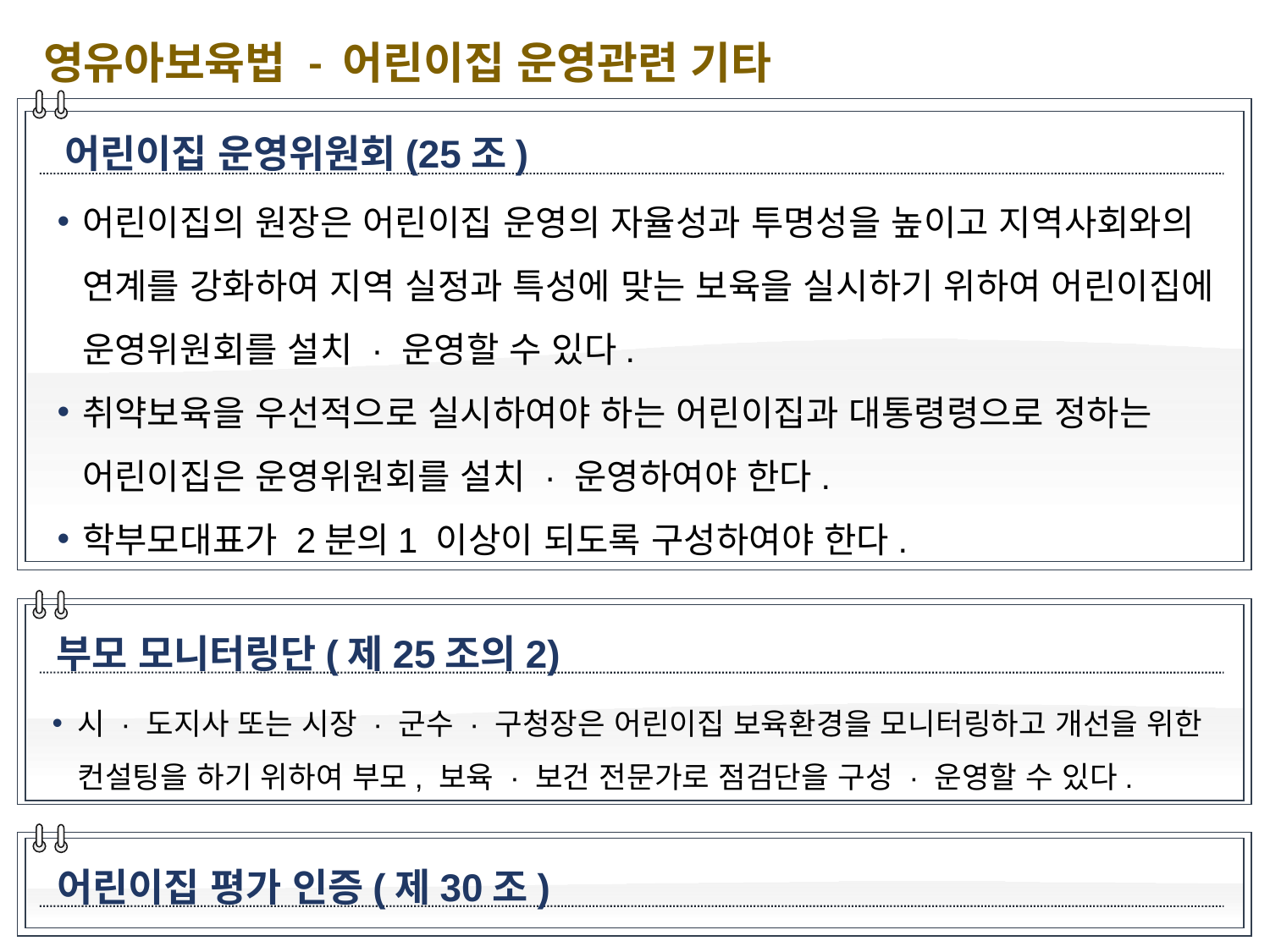

영유아보육법 - 어린이집 운영관련 기타

어린이집 운영위원회(25조)
어린이집의 원장은 어린이집 운영의 자율성과 투명성을 높이고 지역사회와의 연계를 강화하여 지역 실정과 특성에 맞는 보육을 실시하기 위하여 어린이집에 운영위원회를 설치 · 운영할 수 있다.
취약보육을 우선적으로 실시하여야 하는 어린이집과 대통령령으로 정하는 어린이집은 운영위원회를 설치 · 운영하여야 한다.
학부모대표가 2분의1 이상이 되도록 구성하여야 한다.

부모 모니터링단(제25조의2)

시 · 도지사 또는 시장 · 군수 · 구청장은 어린이집 보육환경을 모니터링하고 개선을 위한 컨설팅을 하기 위하여 부모, 보육 · 보건 전문가로 점검단을 구성 · 운영할 수 있다.

어린이집 평가 인증(제30조)